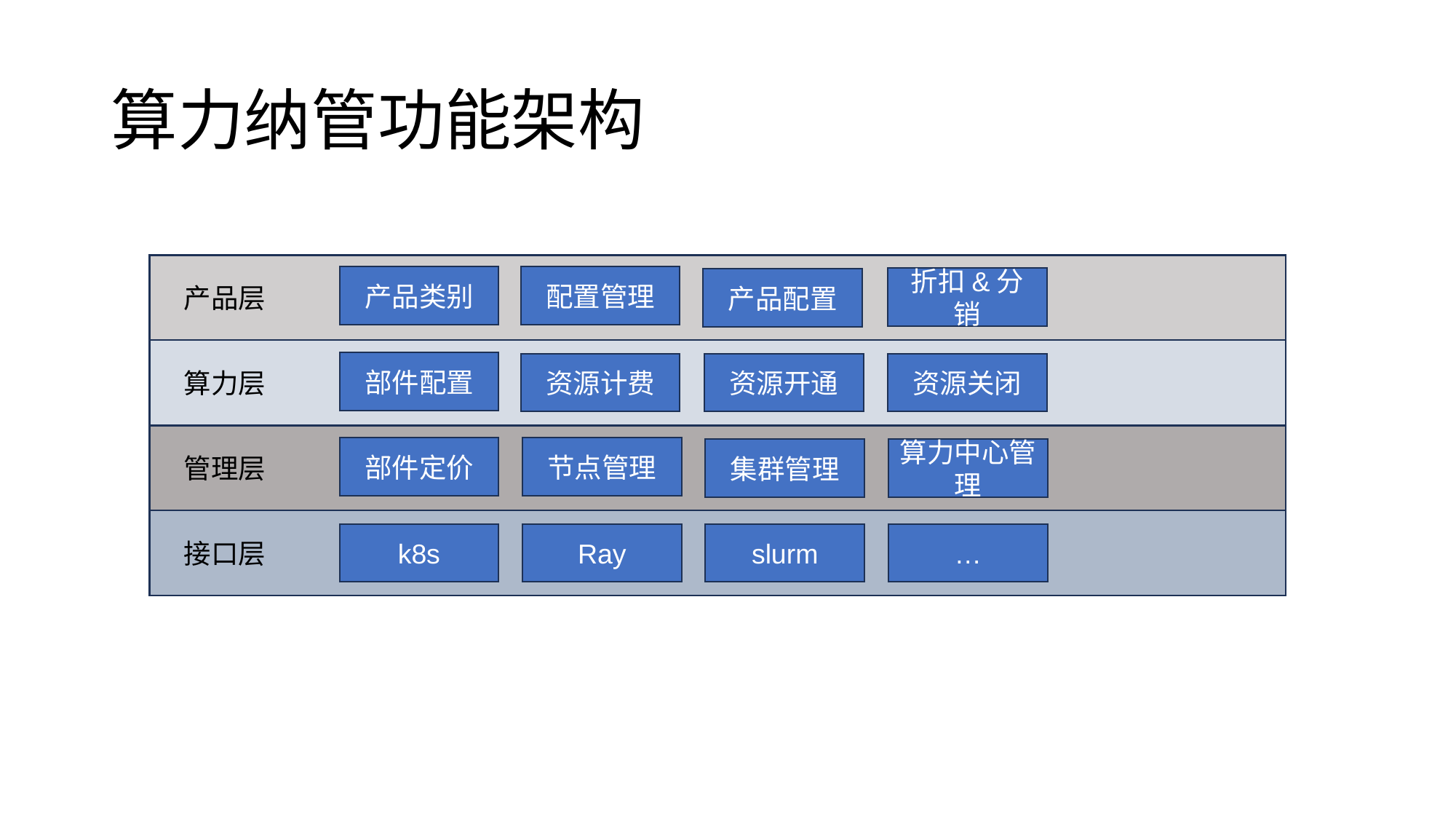

# 算力纳管功能架构

产品类别
配置管理
折扣&分销
产品配置
产品层

部件配置
资源关闭
资源计费
资源开通
算力层

部件定价
节点管理
集群管理
算力中心管理
管理层

…
Ray
slurm
k8s
接口层